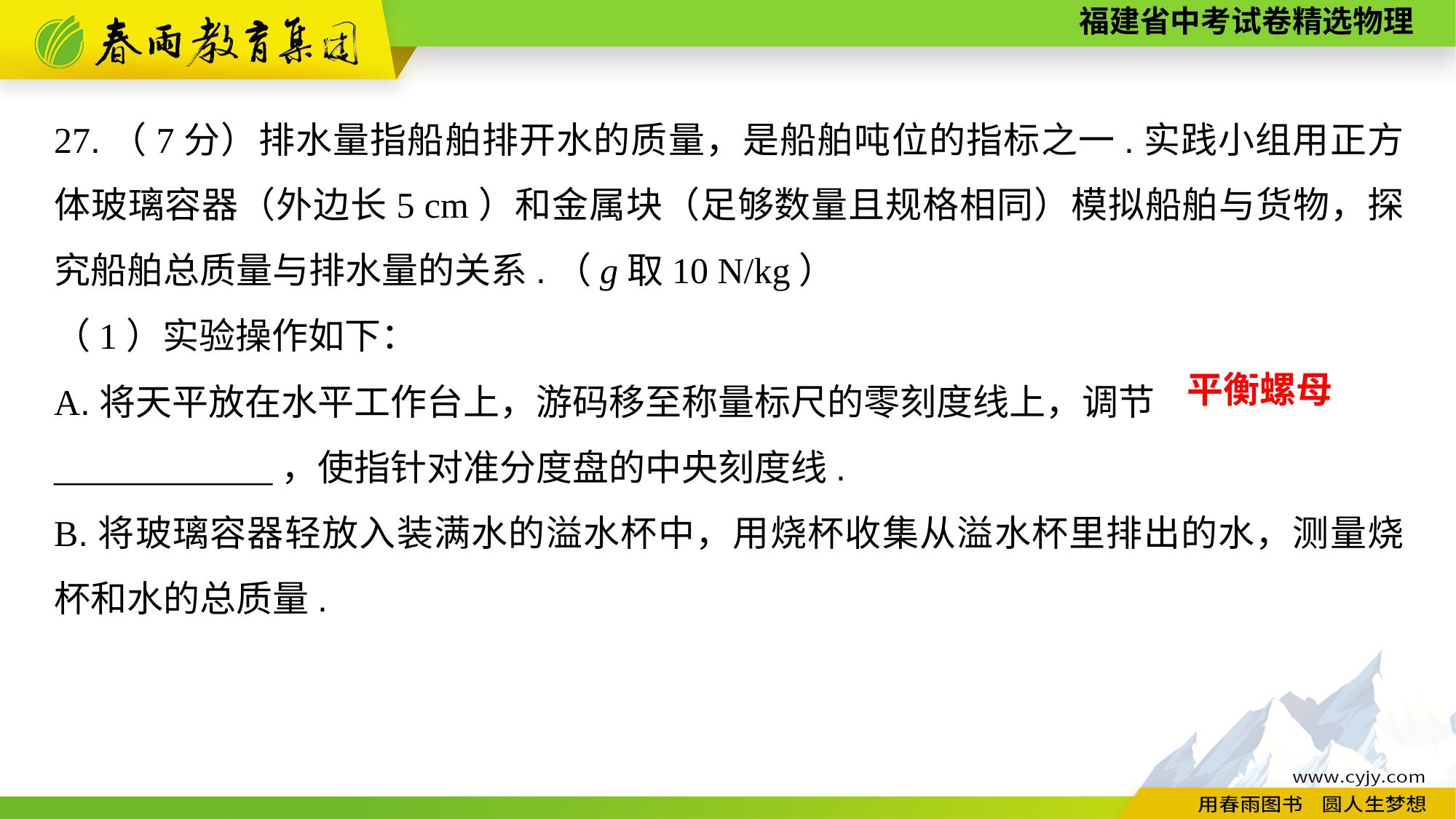

27.（7分）排水量指船舶排开水的质量，是船舶吨位的指标之一.实践小组用正方体玻璃容器（外边长5 cm）和金属块（足够数量且规格相同）模拟船舶与货物，探究船舶总质量与排水量的关系.（g取10 N/kg）
（1）实验操作如下：
A.将天平放在水平工作台上，游码移至称量标尺的零刻度线上，调节____________，使指针对准分度盘的中央刻度线.
B.将玻璃容器轻放入装满水的溢水杯中，用烧杯收集从溢水杯里排出的水，测量烧杯和水的总质量.
平衡螺母